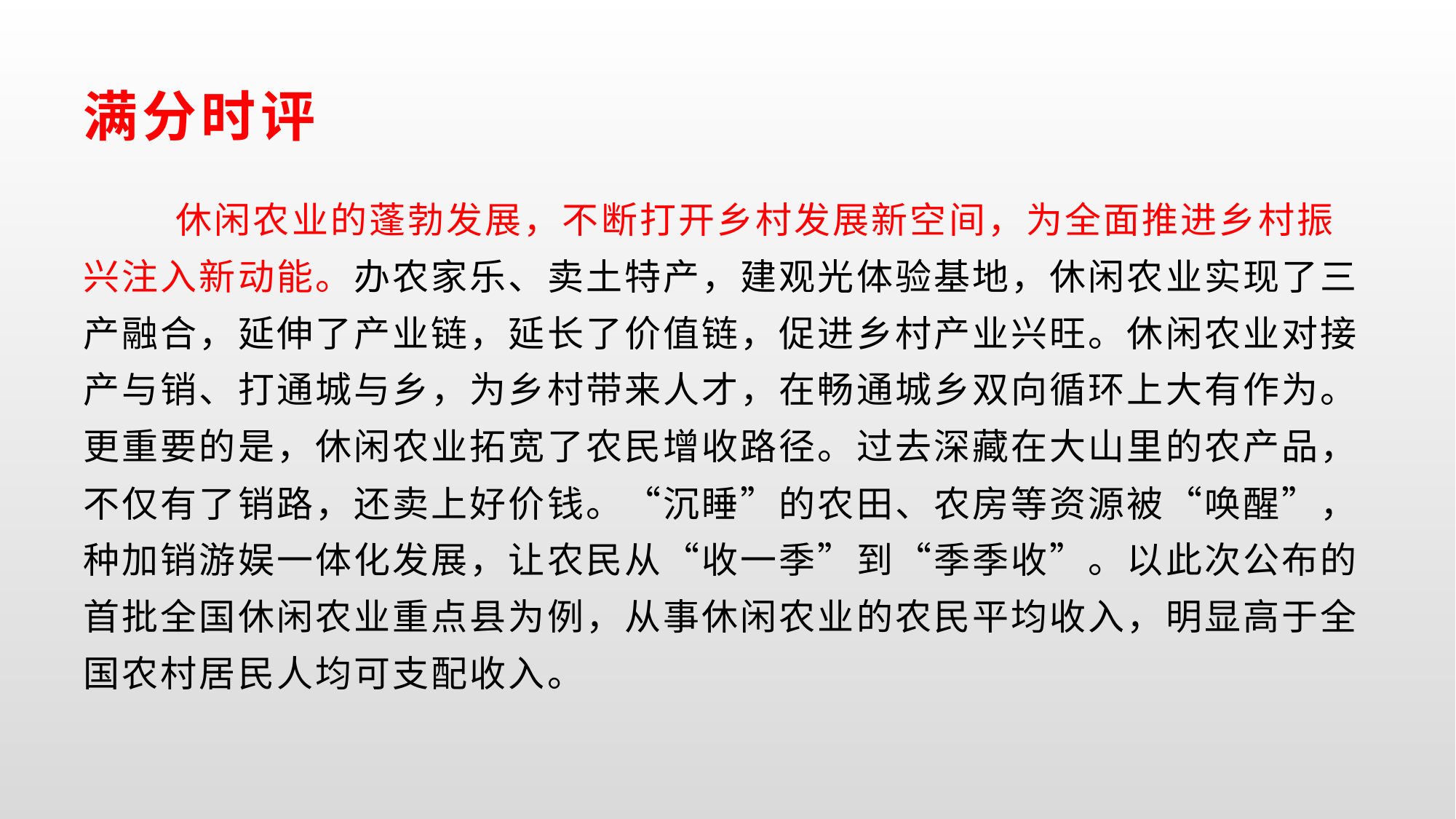

# 满分时评
        休闲农业的蓬勃发展，不断打开乡村发展新空间，为全面推进乡村振兴注入新动能。办农家乐、卖土特产，建观光体验基地，休闲农业实现了三产融合，延伸了产业链，延长了价值链，促进乡村产业兴旺。休闲农业对接产与销、打通城与乡，为乡村带来人才，在畅通城乡双向循环上大有作为。更重要的是，休闲农业拓宽了农民增收路径。过去深藏在大山里的农产品，不仅有了销路，还卖上好价钱。“沉睡”的农田、农房等资源被“唤醒”，种加销游娱一体化发展，让农民从“收一季”到“季季收”。以此次公布的首批全国休闲农业重点县为例，从事休闲农业的农民平均收入，明显高于全国农村居民人均可支配收入。